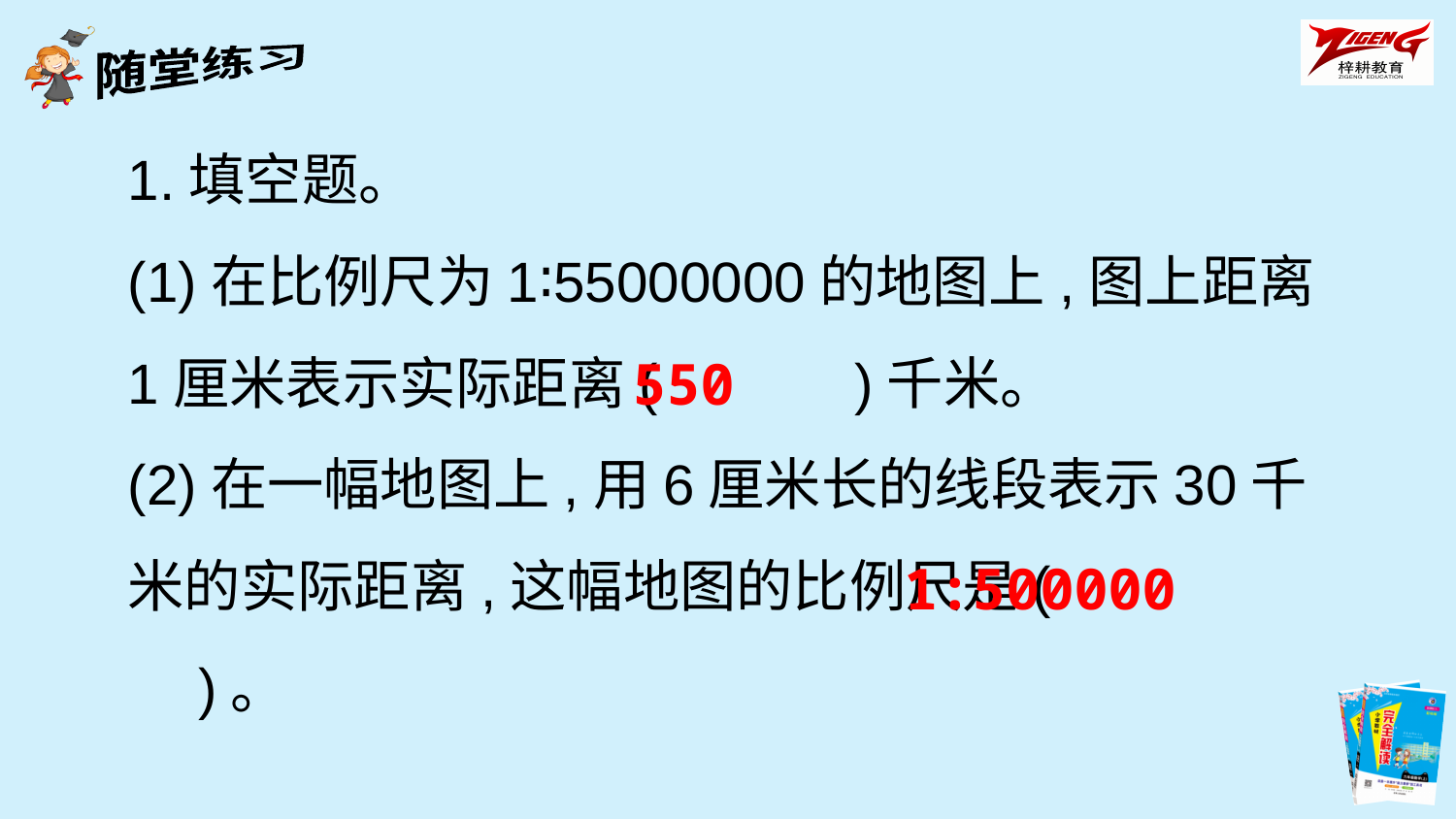

1.填空题。
(1)在比例尺为1∶55000000的地图上,图上距离1厘米表示实际距离(　　　)千米。
(2)在一幅地图上,用6厘米长的线段表示30千米的实际距离,这幅地图的比例尺是(　　        　)。
550
1:500000